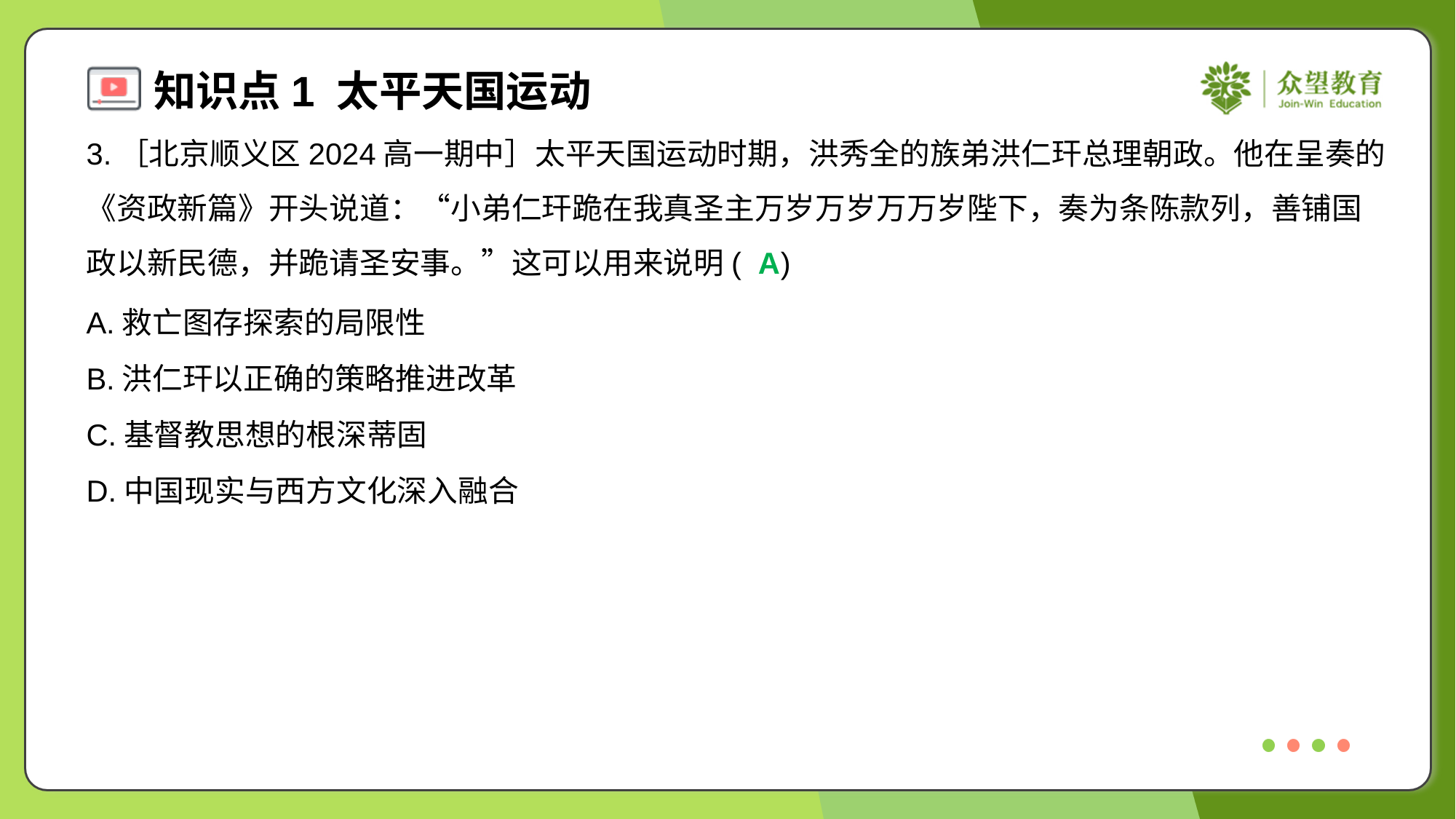

3.［北京顺义区2024高一期中］太平天国运动时期，洪秀全的族弟洪仁玕总理朝政。他在呈奏的
《资政新篇》开头说道：“小弟仁玕跪在我真圣主万岁万岁万万岁陛下，奏为条陈款列，善铺国
政以新民德，并跪请圣安事。”这可以用来说明(     )
A
A.救亡图存探索的局限性
B.洪仁玕以正确的策略推进改革
C.基督教思想的根深蒂固
D.中国现实与西方文化深入融合